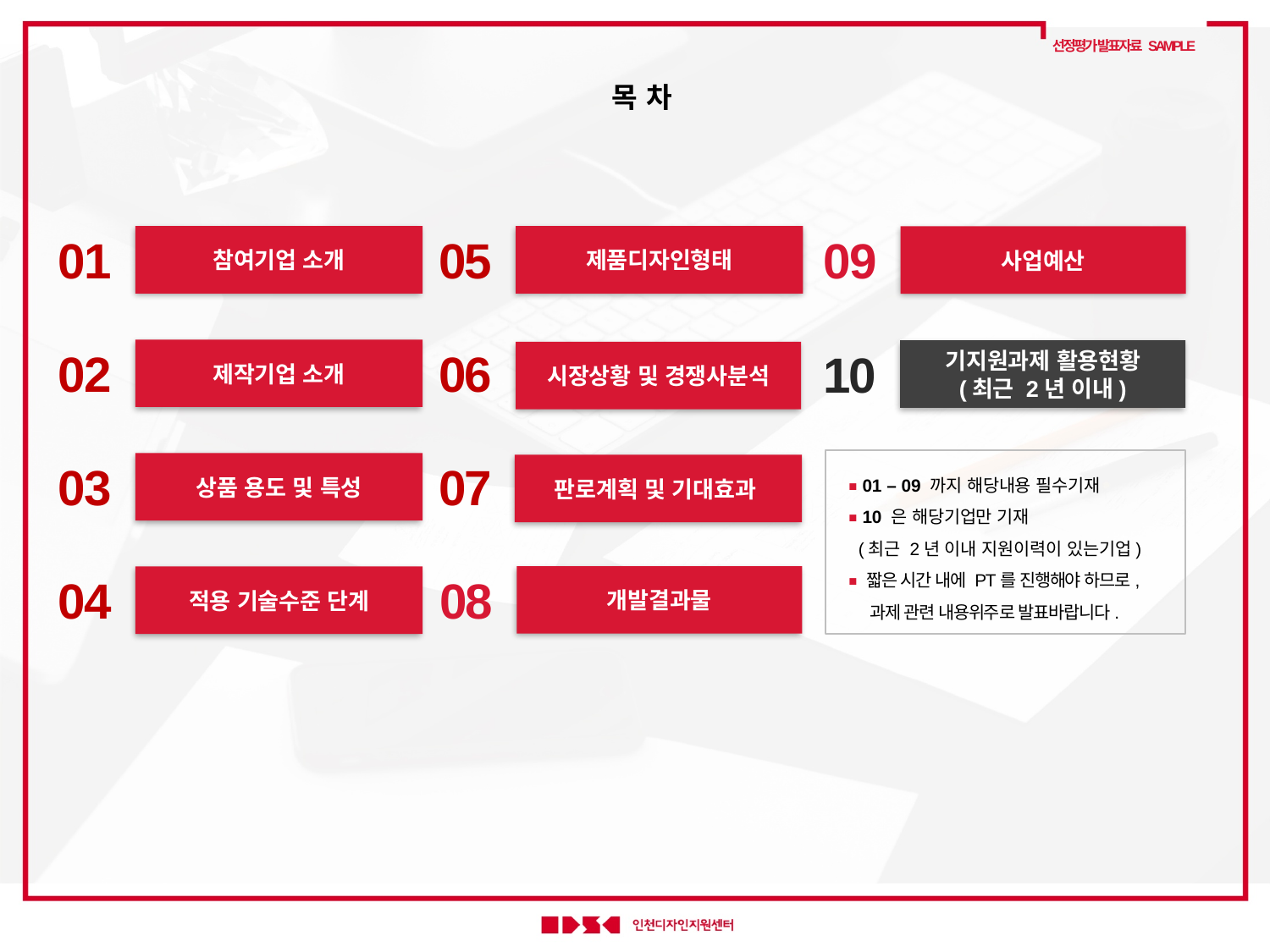

선정평가 발표자료 SAMPLE
 목  차
01
05
09
참여기업 소개
제품디자인형태
사업예산
02
06
10
제작기업 소개
기지원과제 활용현황
(최근 2년 이내)
시장상황 및 경쟁사분석
03

07
상품 용도 및 특성
판로계획 및 기대효과
◾  01 – 09 까지 해당내용 필수기재
◾  10 은 해당기업만 기재
  (최근 2년 이내 지원이력이 있는기업)
◾  짧은 시간 내에 PT를 진행해야 하므로,
    과제 관련 내용위주로 발표바랍니다.
08
04
개발결과물
적용 기술수준 단계